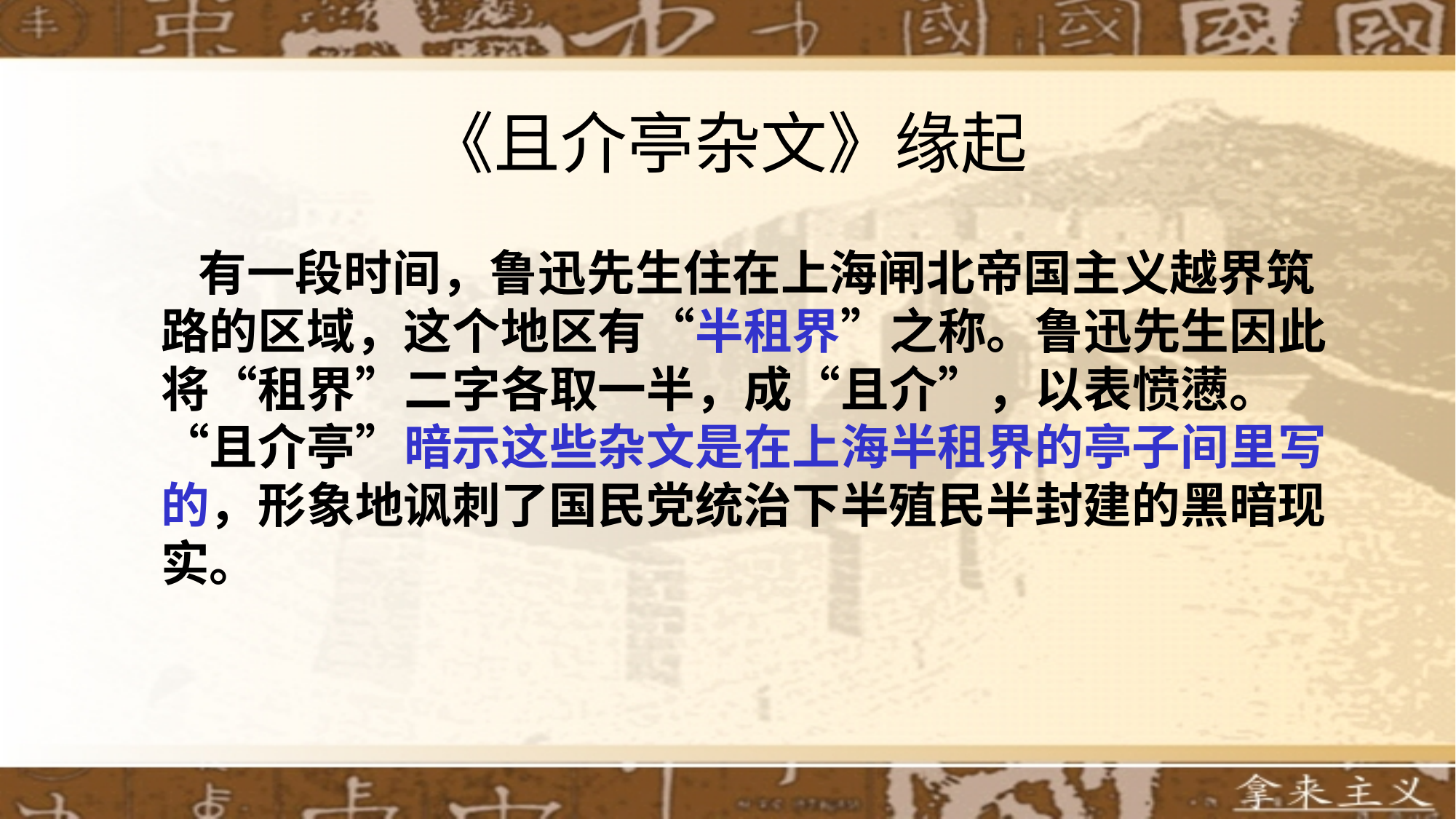

# 《且介亭杂文》缘起
      有一段时间，鲁迅先生住在上海闸北帝国主义越界筑路的区域，这个地区有“半租界”之称。鲁迅先生因此将“租界”二字各取一半，成“且介”，以表愤懑。“且介亭”暗示这些杂文是在上海半租界的亭子间里写的，形象地讽刺了国民党统治下半殖民半封建的黑暗现实。